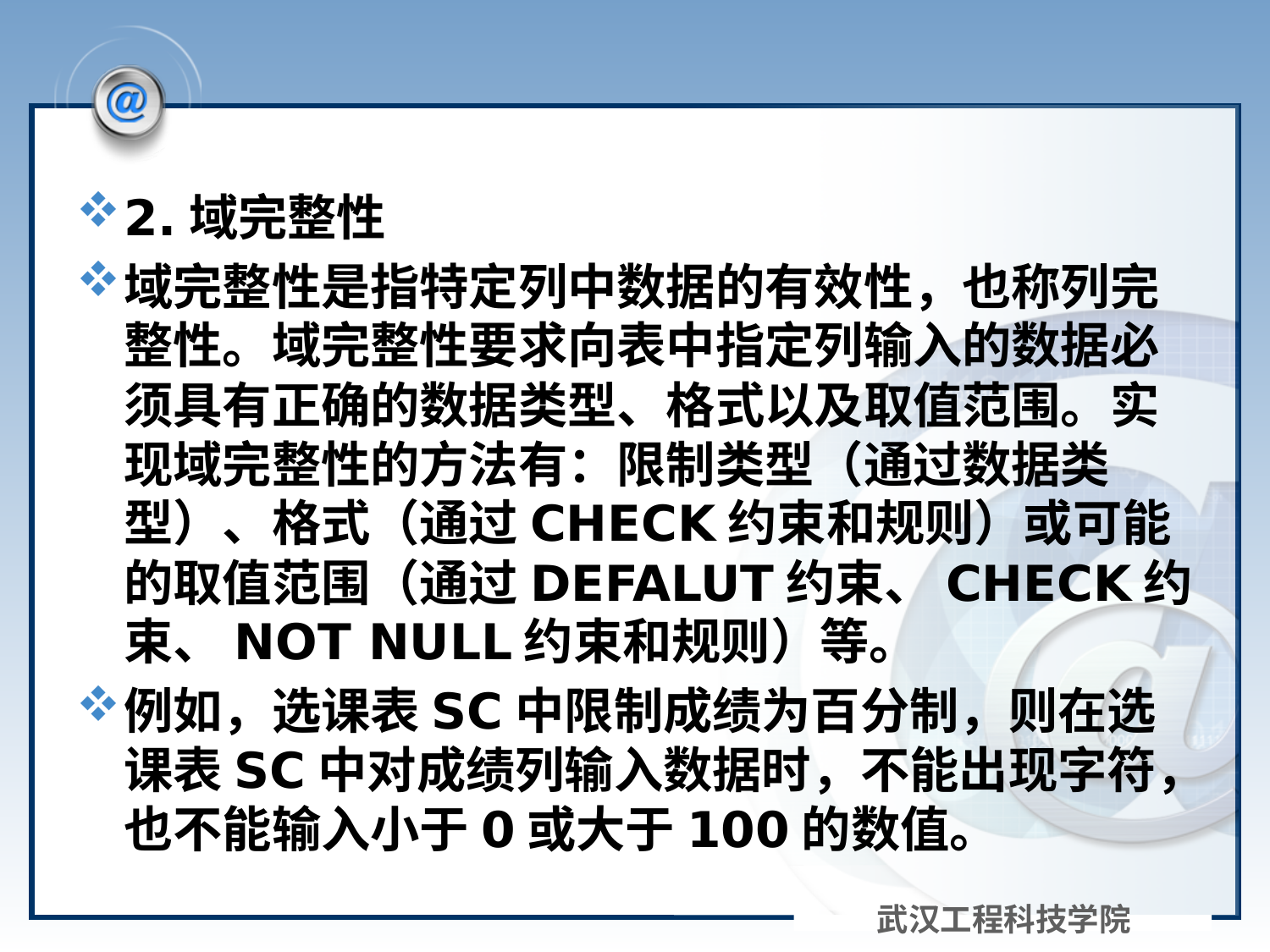

#
2.域完整性
域完整性是指特定列中数据的有效性，也称列完整性。域完整性要求向表中指定列输入的数据必须具有正确的数据类型、格式以及取值范围。实现域完整性的方法有：限制类型（通过数据类型）、格式（通过CHECK约束和规则）或可能的取值范围（通过DEFALUT约束、CHECK约束、NOT NULL约束和规则）等。
例如，选课表SC中限制成绩为百分制，则在选课表SC中对成绩列输入数据时，不能出现字符，也不能输入小于0或大于100的数值。

武汉工程科技学院